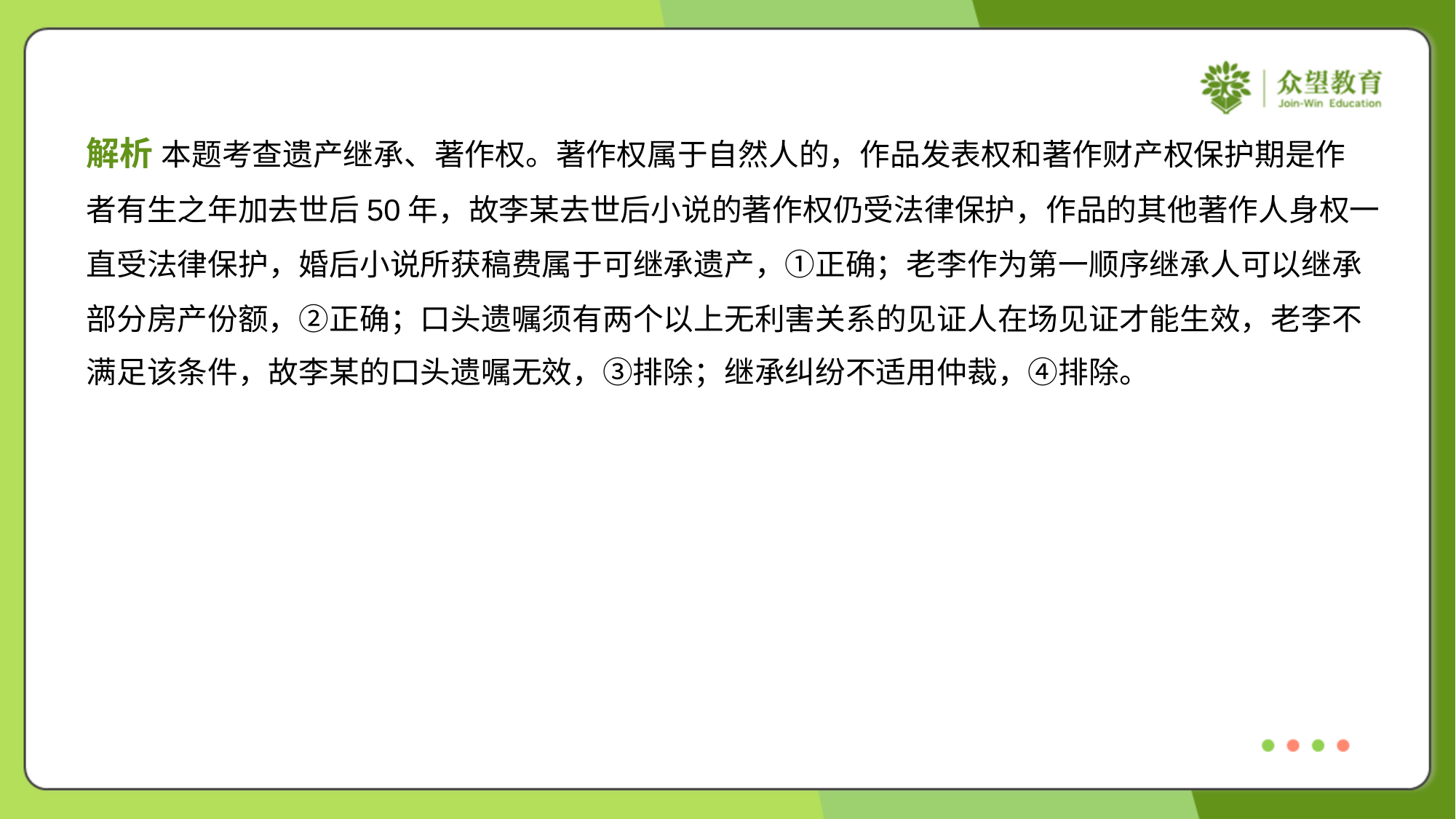

解析 本题考查遗产继承、著作权。著作权属于自然人的，作品发表权和著作财产权保护期是作
者有生之年加去世后50年，故李某去世后小说的著作权仍受法律保护，作品的其他著作人身权一
直受法律保护，婚后小说所获稿费属于可继承遗产，①正确；老李作为第一顺序继承人可以继承
部分房产份额，②正确；口头遗嘱须有两个以上无利害关系的见证人在场见证才能生效，老李不
满足该条件，故李某的口头遗嘱无效，③排除；继承纠纷不适用仲裁，④排除。